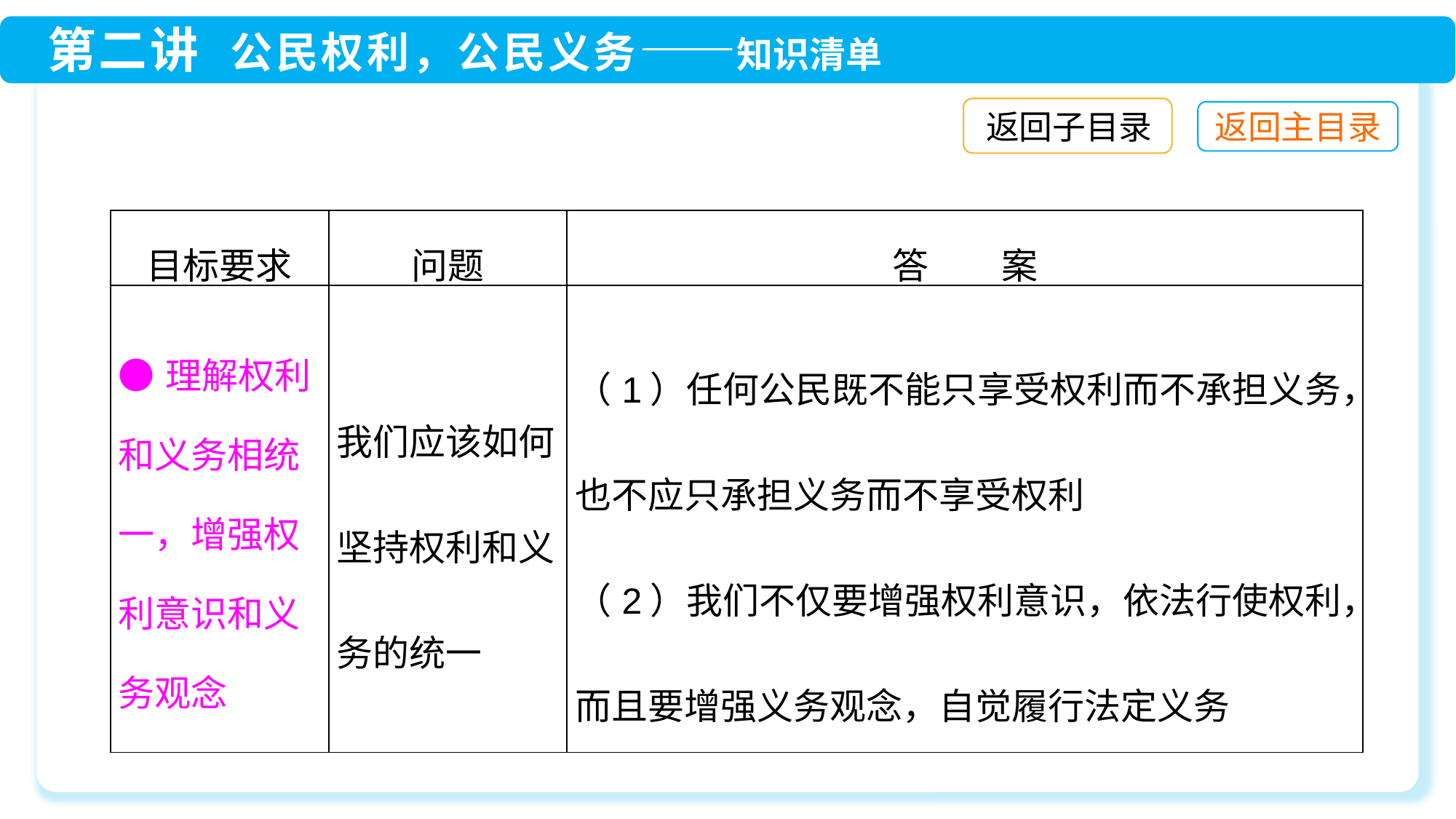

返回子目录
| 目标要求 | 问题 | 答　　案 |
| --- | --- | --- |
| ●理解权利和义务相统一，增强权利意识和义务观念 | 我们应该如何坚持权利和义务的统一 | （1）任何公民既不能只享受权利而不承担义务，也不应只承担义务而不享受权利 （2）我们不仅要增强权利意识，依法行使权利，而且要增强义务观念，自觉履行法定义务 |